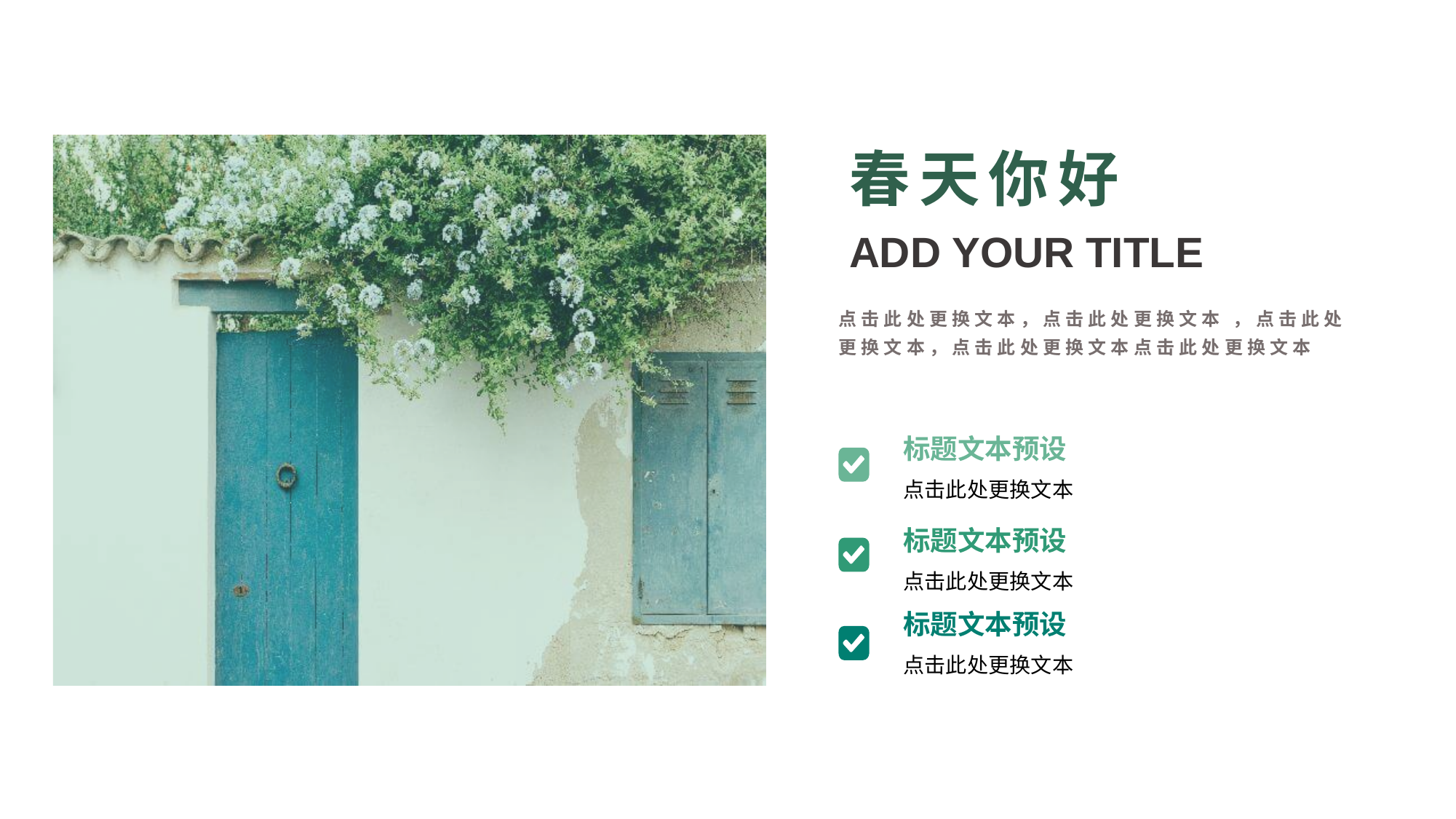

春天你好
ADD YOUR TITLE
点击此处更换文本，点击此处更换文本 ，点击此处更换文本，点击此处更换文本点击此处更换文本
标题文本预设

点击此处更换文本
标题文本预设

点击此处更换文本
标题文本预设

点击此处更换文本